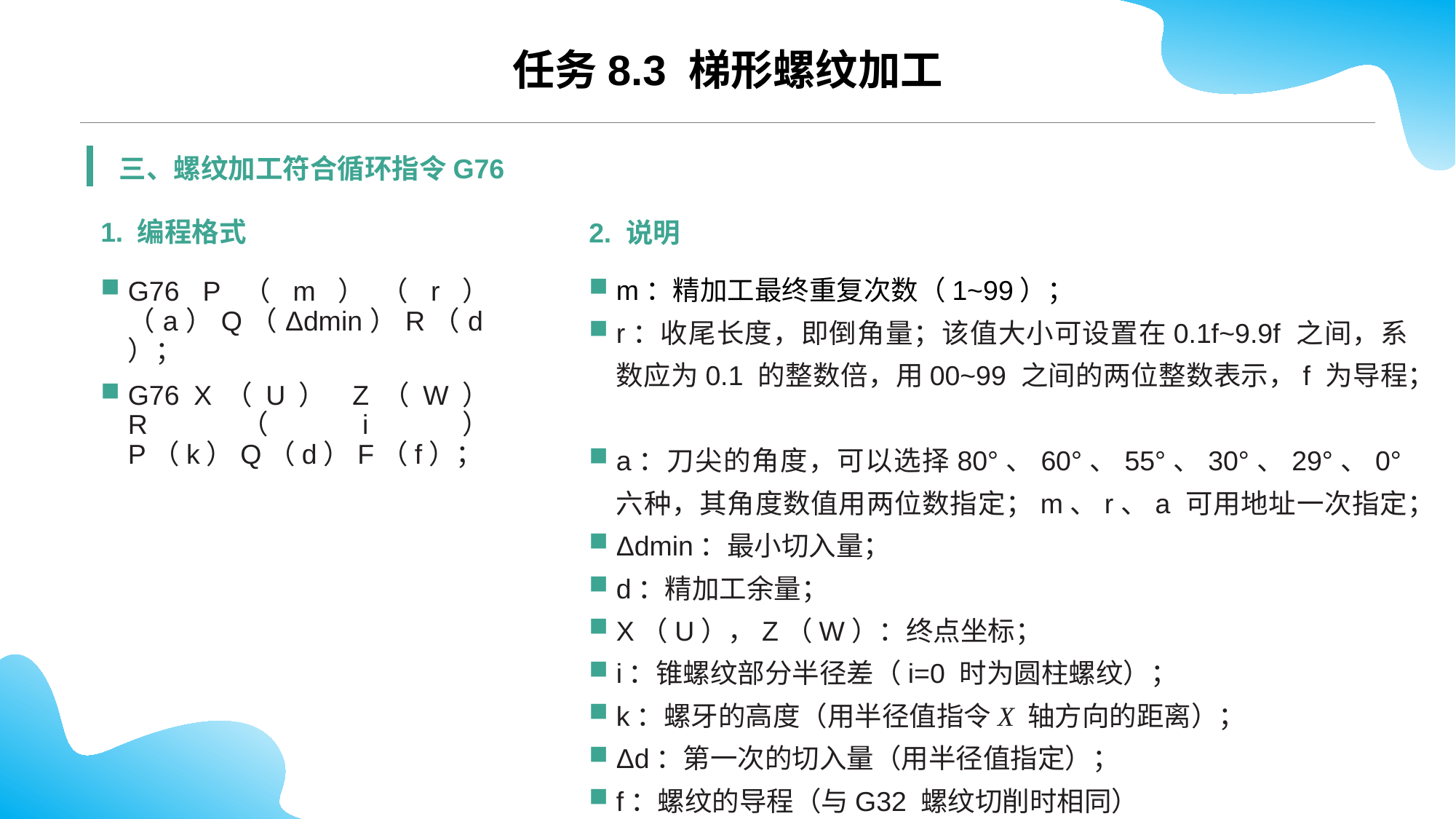

任务8.3 梯形螺纹加工
三、螺纹加工符合循环指令G76
1. 编程格式
G76 P（m）（r）（a）Q（Δdmin）R（d）；
G76 X（U） Z（W） R（i） P（k）Q（d）F（f）；
2. 说明
m：精加工最终重复次数（1~99）；
r：收尾长度，即倒角量；该值大小可设置在0.1f~9.9f 之间，系数应为0.1 的整数倍，用00~99 之间的两位整数表示，f 为导程；
a：刀尖的角度，可以选择80°、60°、55°、30°、29°、0°六种，其角度数值用两位数指定；m、r、a 可用地址一次指定；
Δdmin：最小切入量；
d：精加工余量；
X（U），Z（W）：终点坐标；
i：锥螺纹部分半径差（i=0 时为圆柱螺纹）；
k：螺牙的高度（用半径值指令X 轴方向的距离）；
Δd：第一次的切入量（用半径值指定）；
f：螺纹的导程（与G32 螺纹切削时相同）